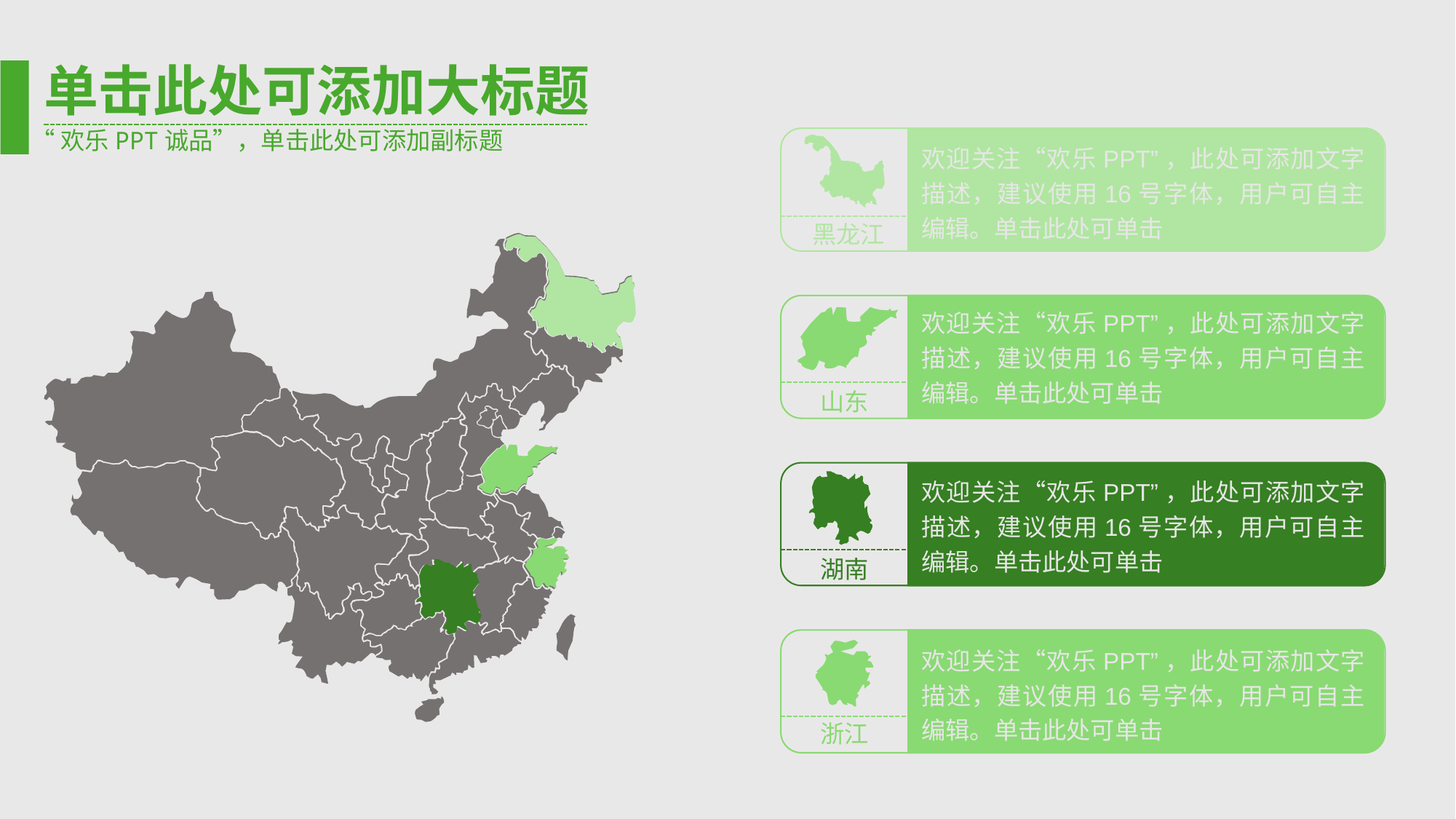

单击此处可添加大标题

“欢乐PPT诚品”，单击此处可添加副标题

黑龙江
欢迎关注“欢乐PPT”，此处可添加文字描述，建议使用16号字体，用户可自主编辑。单击此处可单击

欢迎关注“欢乐PPT”，此处可添加文字描述，建议使用16号字体，用户可自主编辑。单击此处可单击

山东

湖南
欢迎关注“欢乐PPT”，此处可添加文字描述，建议使用16号字体，用户可自主编辑。单击此处可单击

浙江
欢迎关注“欢乐PPT”，此处可添加文字描述，建议使用16号字体，用户可自主编辑。单击此处可单击